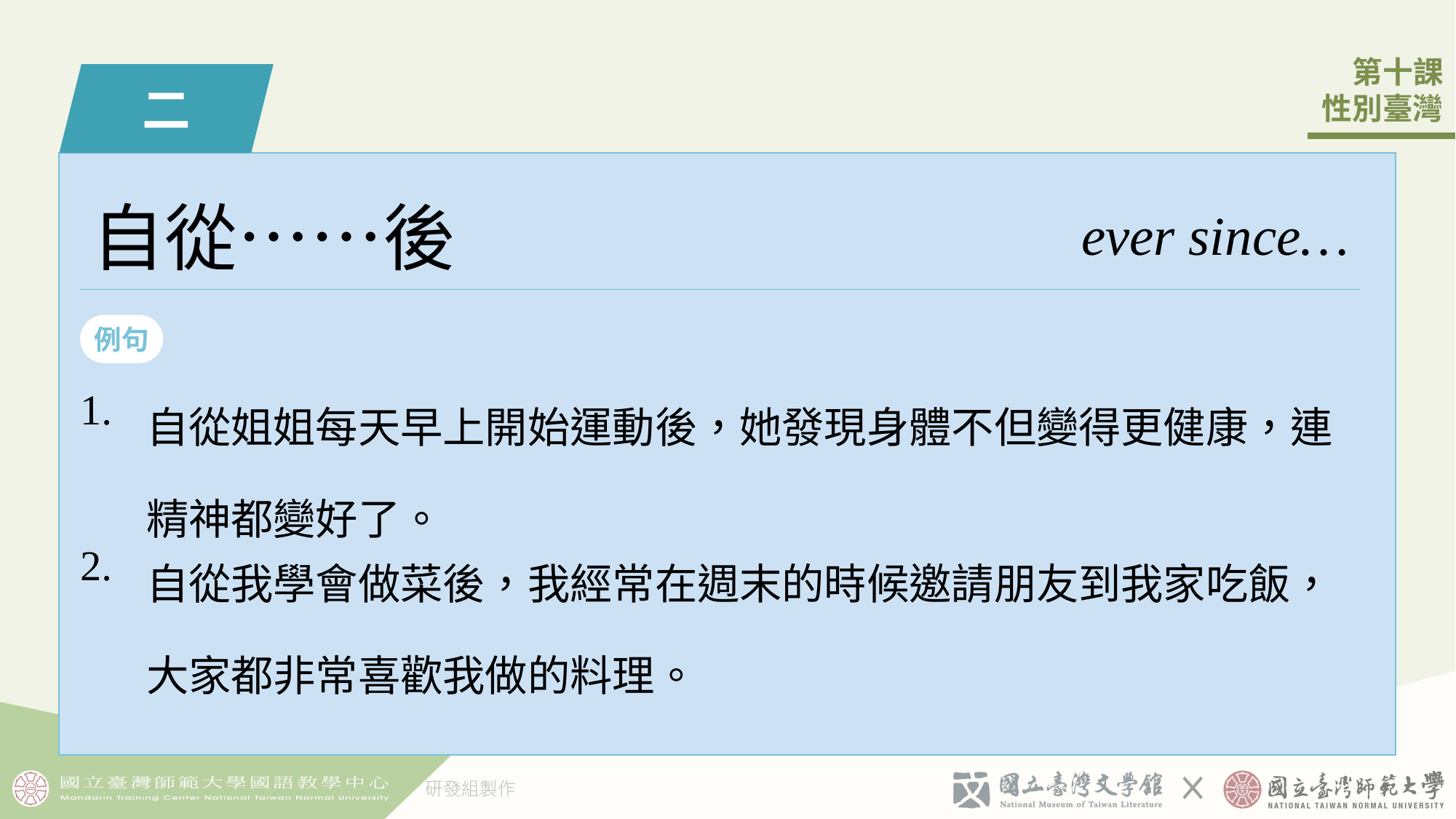

二
自從……後
ever since…
例句
| 1. | 自從姐姐󠇡每天早上開始運動後，她發現身體不󠇡但變得󠇡更健康，連精神都變好了。 |
| --- | --- |
| 2. | 自從我學會做菜後，我經常在週末的時候邀請朋友到我家吃飯，大家都非常喜歡我做的料理。 |
4